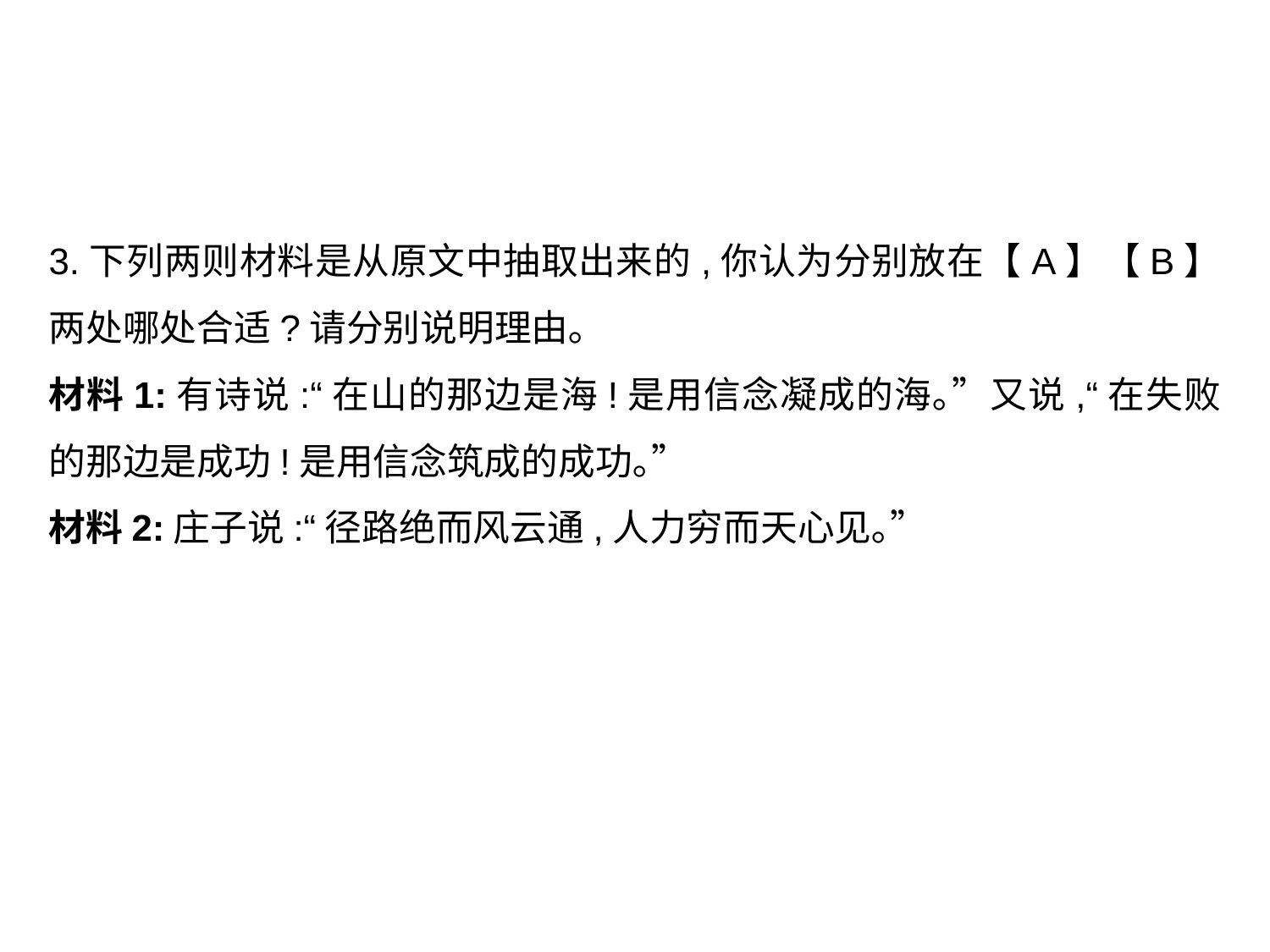

3.下列两则材料是从原文中抽取出来的,你认为分别放在【A】【B】两处哪处合适?请分别说明理由｡
材料1:有诗说:“在山的那边是海!是用信念凝成的海｡”又说,“在失败的那边是成功!是用信念筑成的成功｡”
材料2:庄子说:“径路绝而风云通,人力穷而天心见｡”